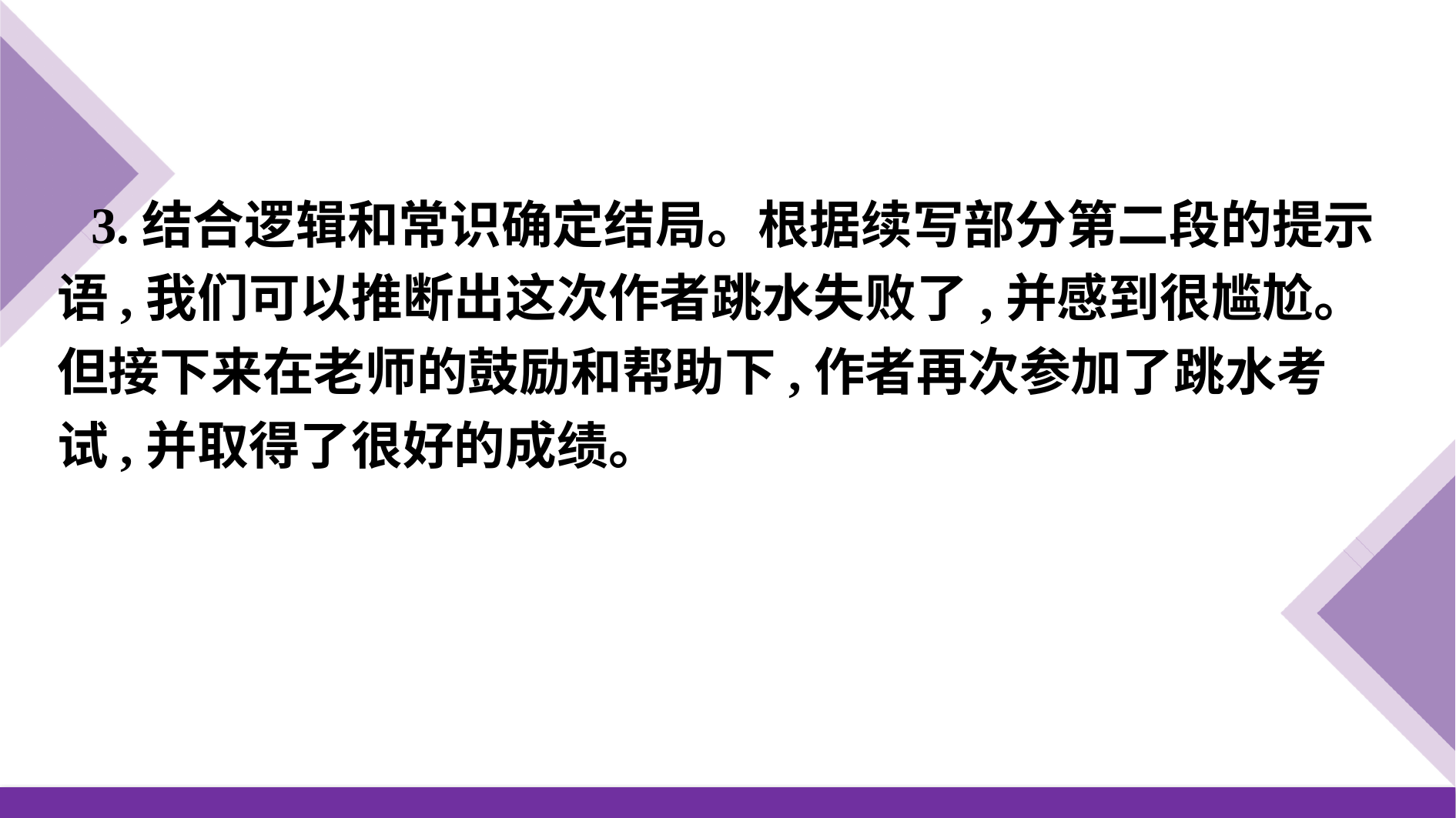

3.结合逻辑和常识确定结局。根据续写部分第二段的提示语,我们可以推断出这次作者跳水失败了,并感到很尴尬。但接下来在老师的鼓励和帮助下,作者再次参加了跳水考试,并取得了很好的成绩。